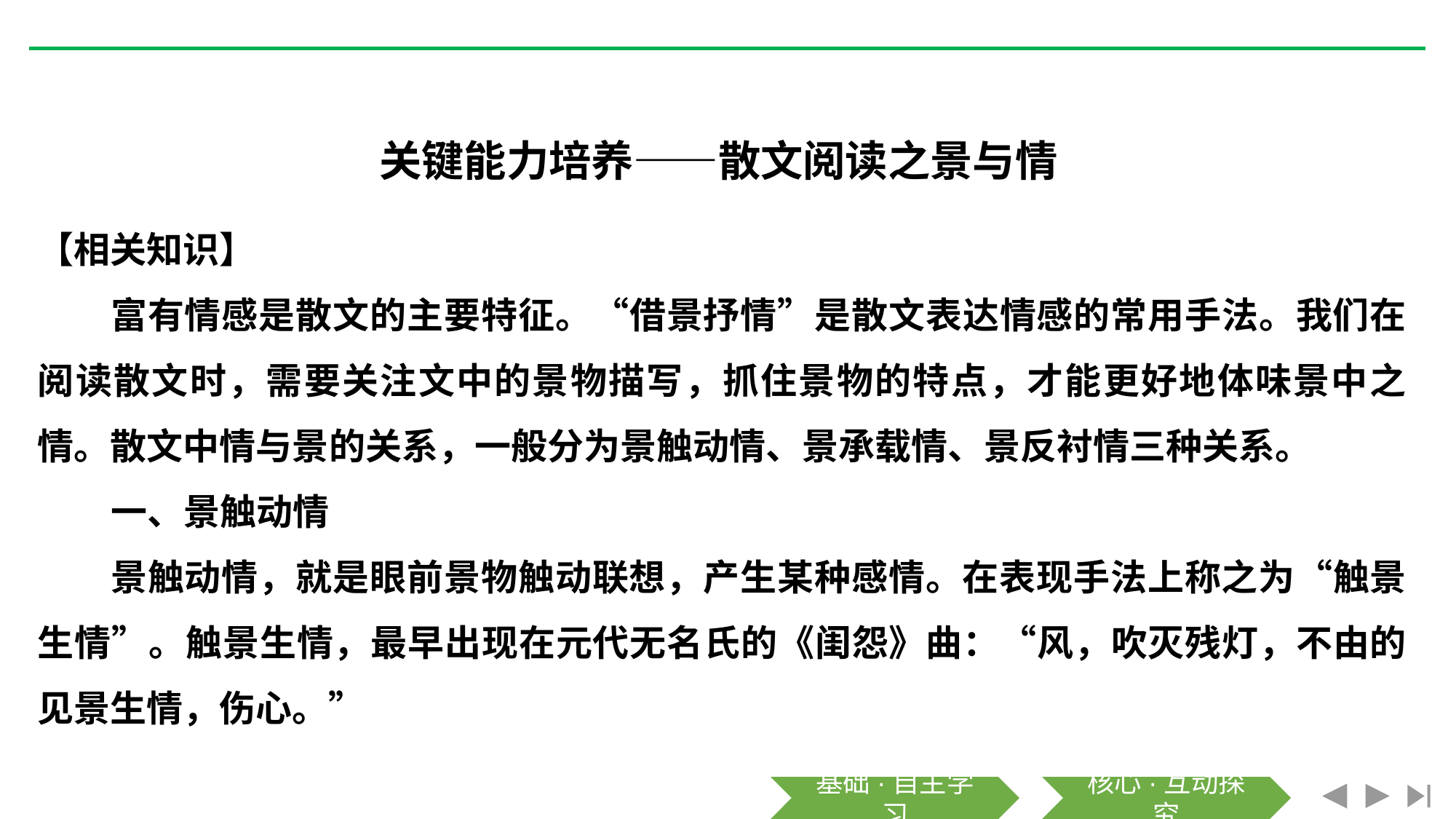

关键能力培养——散文阅读之景与情
【相关知识】
富有情感是散文的主要特征。“借景抒情”是散文表达情感的常用手法。我们在阅读散文时，需要关注文中的景物描写，抓住景物的特点，才能更好地体味景中之情。散文中情与景的关系，一般分为景触动情、景承载情、景反衬情三种关系。
一、景触动情
景触动情，就是眼前景物触动联想，产生某种感情。在表现手法上称之为“触景生情”。触景生情，最早出现在元代无名氏的《闺怨》曲：“风，吹灭残灯，不由的见景生情，伤心。”